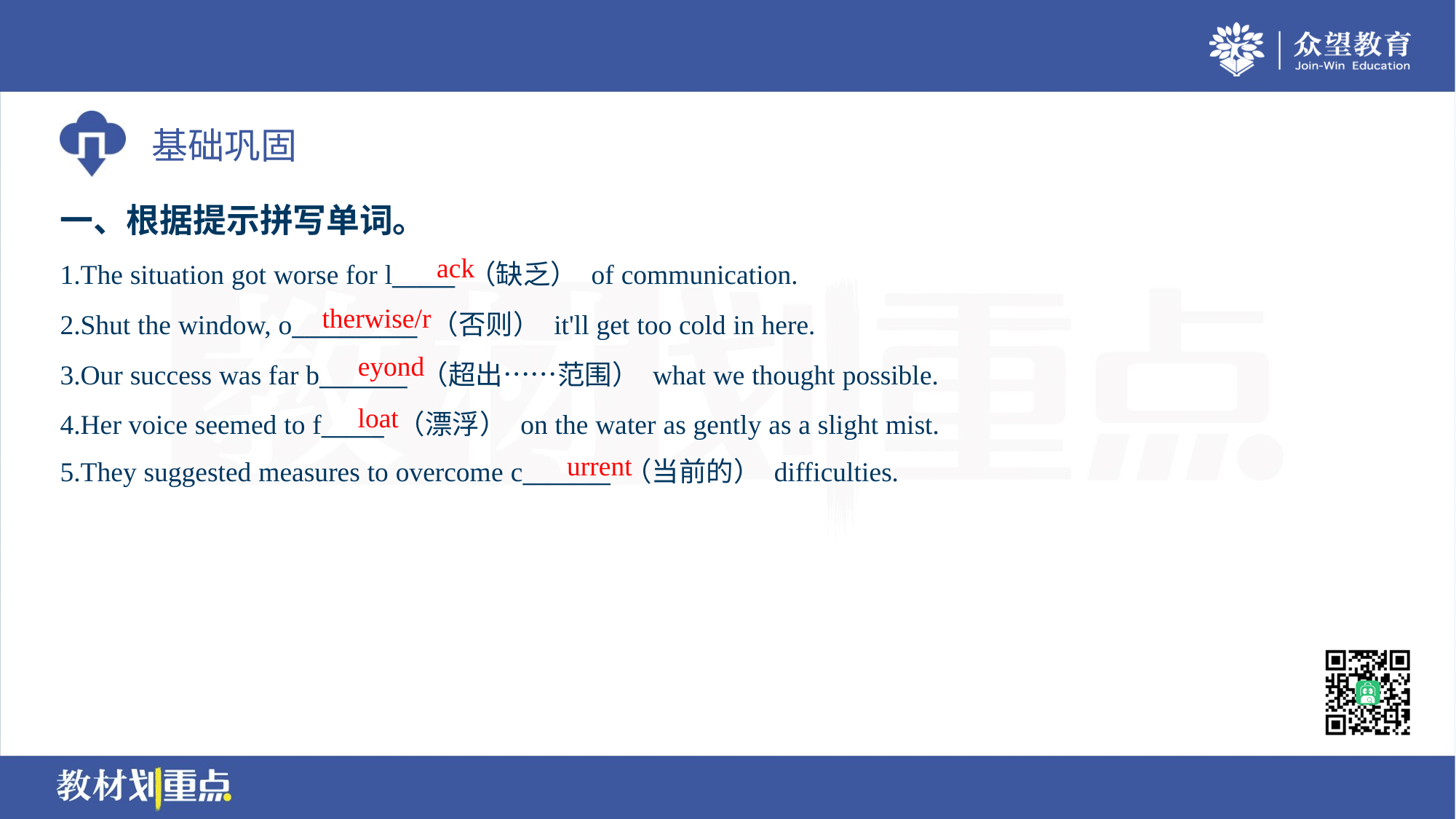

一、根据提示拼写单词。
ack
1.The situation got worse for l_____ （缺乏） of communication.
2.Shut the window, o__________ （否则） it'll get too cold in here.
3.Our success was far b_______ （超出……范围） what we thought possible.
4.Her voice seemed to f_____ （漂浮） on the water as gently as a slight mist.
5.They suggested measures to overcome c_______ （当前的） difficulties.
therwise/r
eyond
loat
urrent